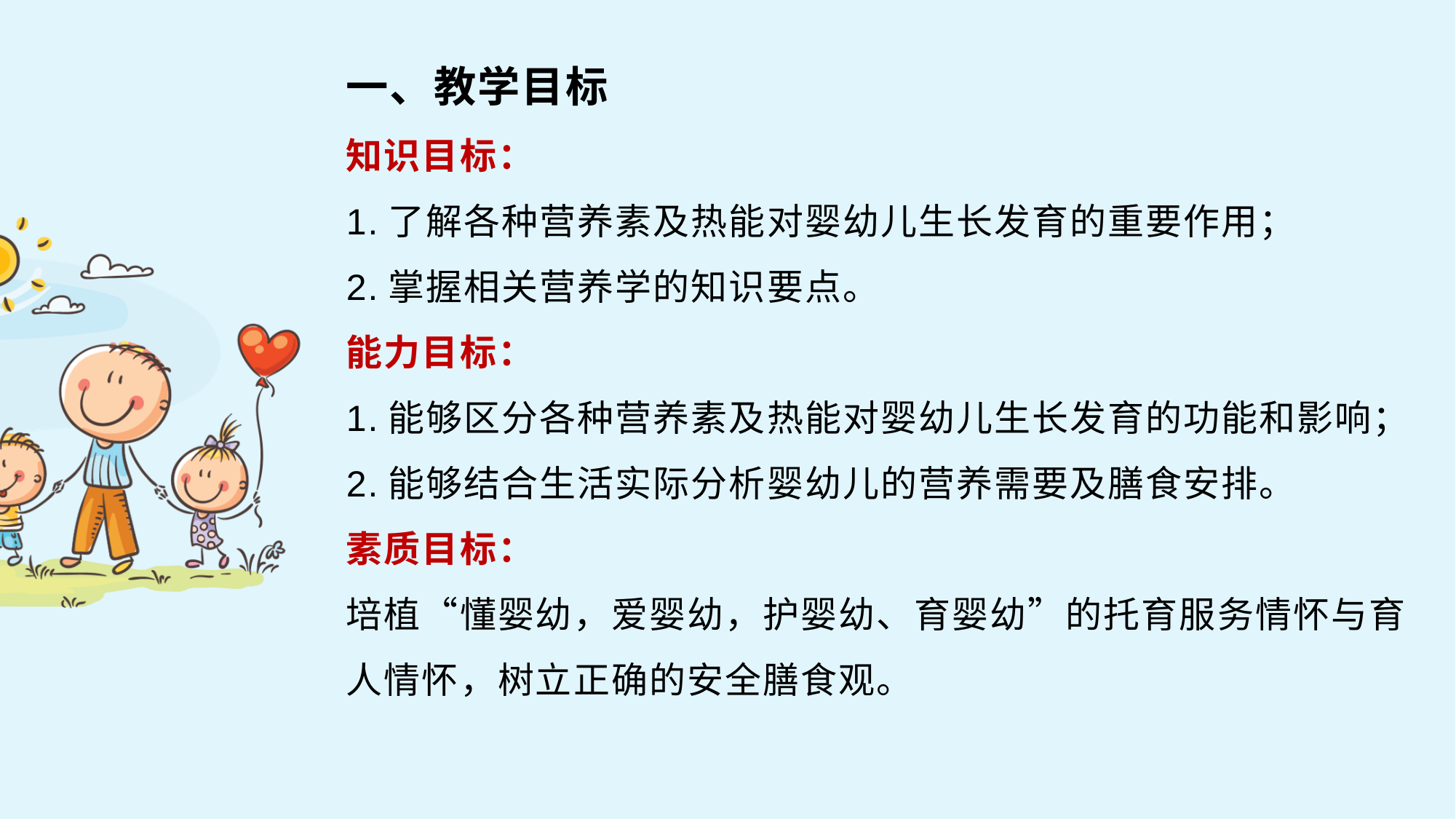

一、教学目标
知识目标：
1.了解各种营养素及热能对婴幼儿生长发育的重要作用；
2.掌握相关营养学的知识要点。
能力目标：
1.能够区分各种营养素及热能对婴幼儿生长发育的功能和影响；
2.能够结合生活实际分析婴幼儿的营养需要及膳食安排。
素质目标：
培植“懂婴幼，爱婴幼，护婴幼、育婴幼”的托育服务情怀与育人情怀，树立正确的安全膳食观。